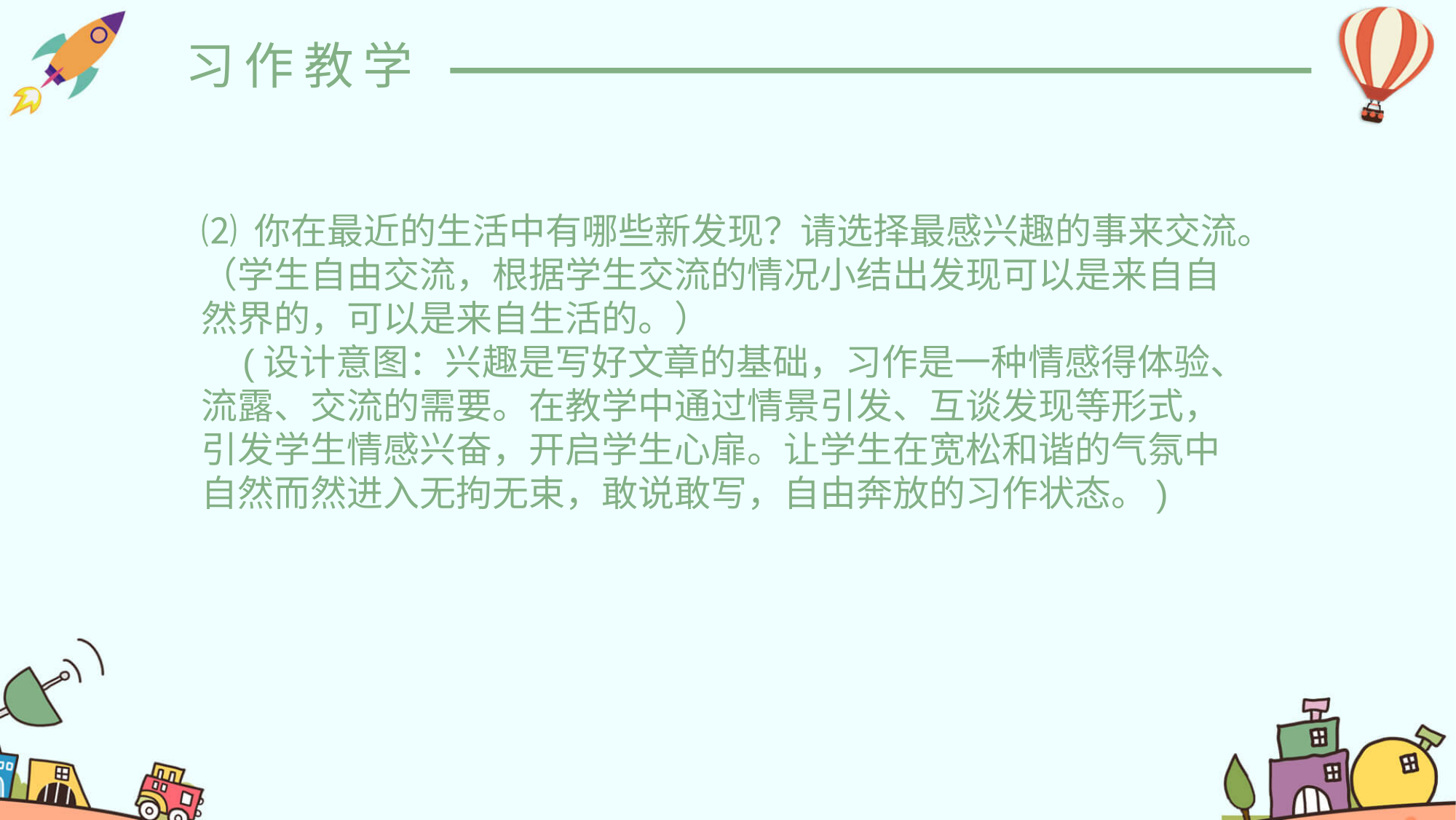

习作教学

⑵ 你在最近的生活中有哪些新发现？请选择最感兴趣的事来交流。（学生自由交流，根据学生交流的情况小结出发现可以是来自自然界的，可以是来自生活的。）
    (设计意图：兴趣是写好文章的基础，习作是一种情感得体验、流露、交流的需要。在教学中通过情景引发、互谈发现等形式，引发学生情感兴奋，开启学生心扉。让学生在宽松和谐的气氛中自然而然进入无拘无束，敢说敢写，自由奔放的习作状态。)